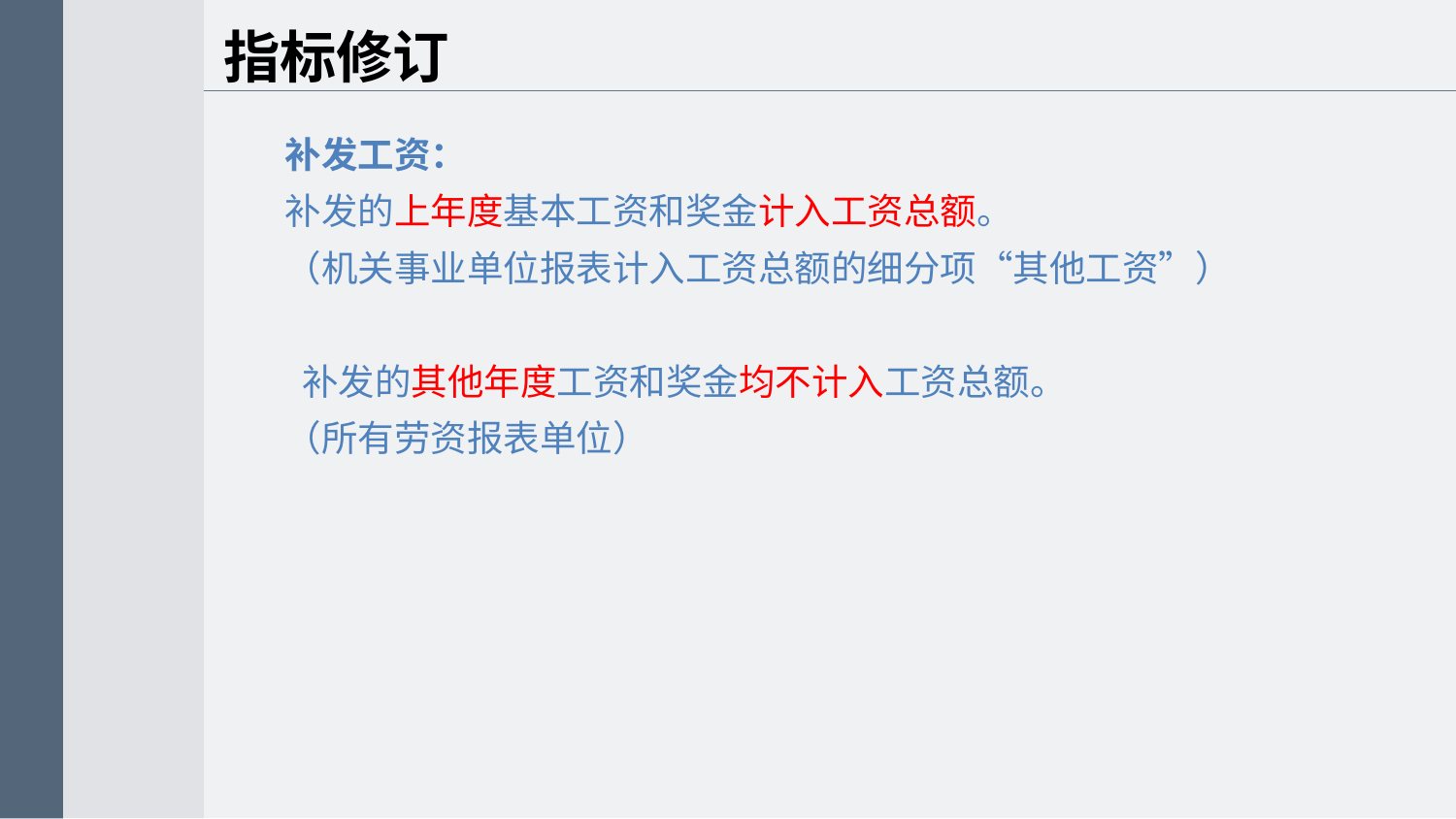

指标修订
补发工资：
补发的上年度基本工资和奖金计入工资总额。
（机关事业单位报表计入工资总额的细分项“其他工资”）

 补发的其他年度工资和奖金均不计入工资总额。
（所有劳资报表单位）